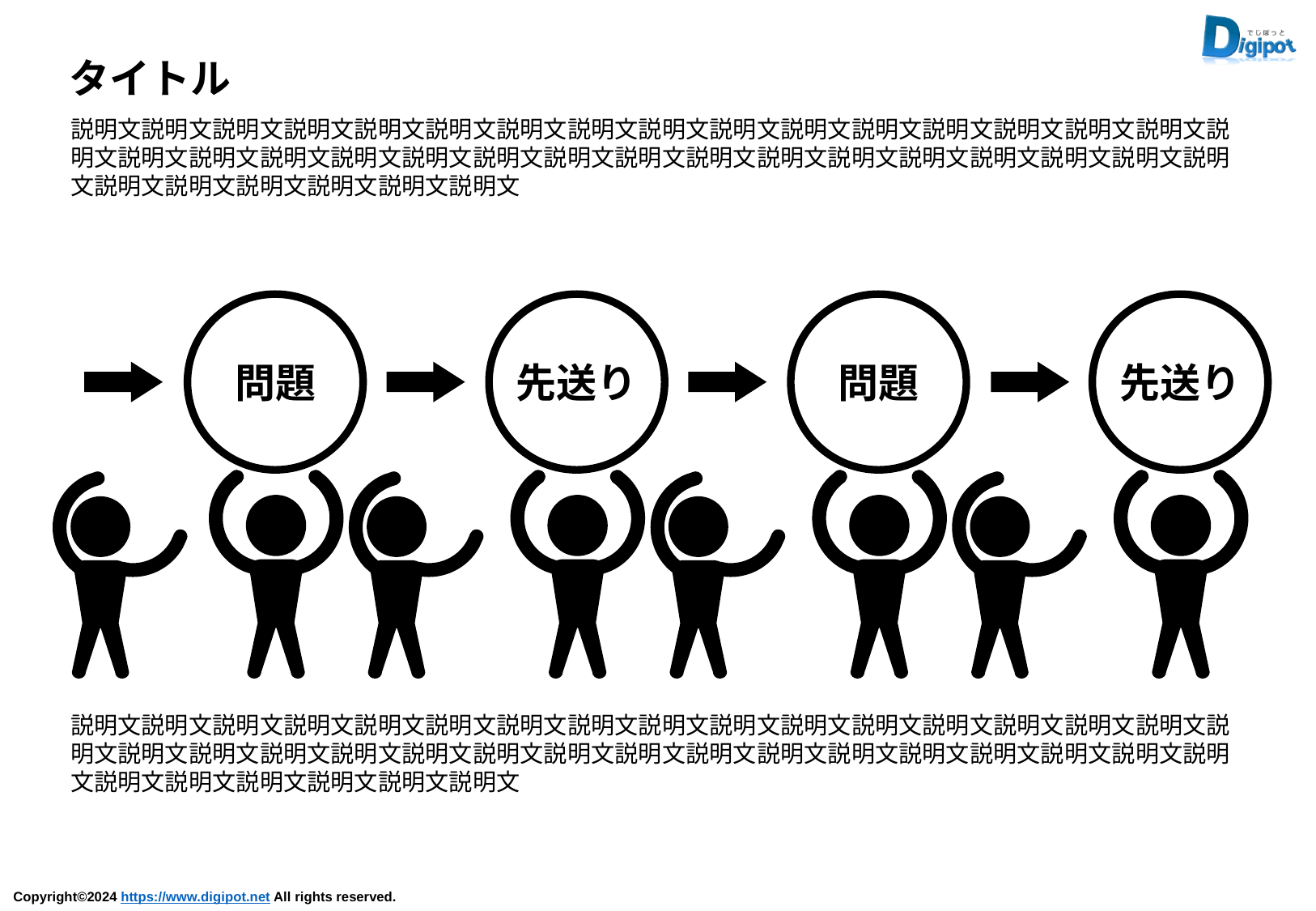

タイトル
説明文説明文説明文説明文説明文説明文説明文説明文説明文説明文説明文説明文説明文説明文説明文説明文説明文説明文説明文説明文説明文説明文説明文説明文説明文説明文説明文説明文説明文説明文説明文説明文説明文説明文説明文説明文説明文説明文説明文
問題
先送り
問題
先送り

説明文説明文説明文説明文説明文説明文説明文説明文説明文説明文説明文説明文説明文説明文説明文説明文説明文説明文説明文説明文説明文説明文説明文説明文説明文説明文説明文説明文説明文説明文説明文説明文説明文説明文説明文説明文説明文説明文説明文